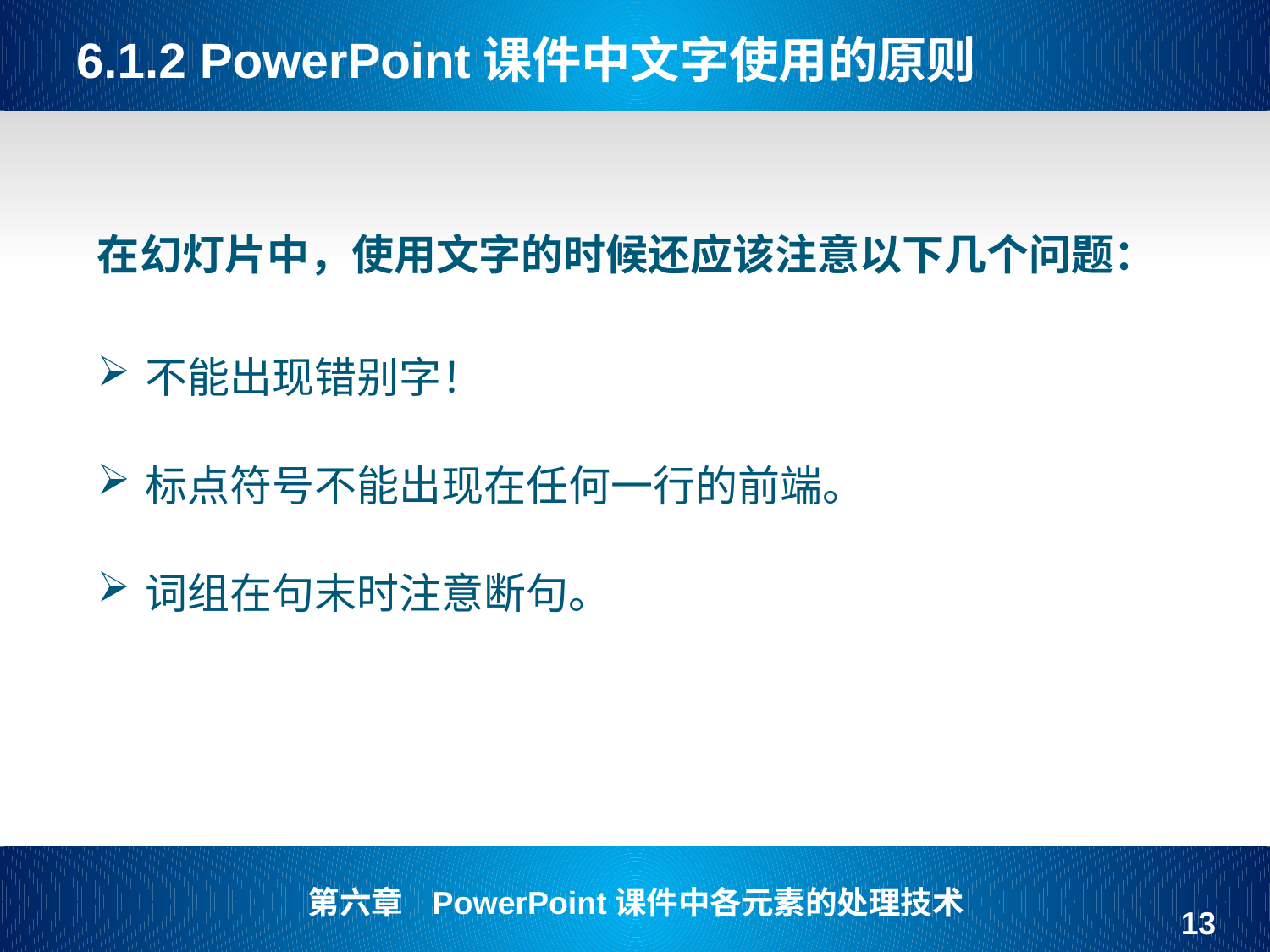

# 6.1.2 PowerPoint课件中文字使用的原则
在幻灯片中，使用文字的时候还应该注意以下几个问题：
不能出现错别字！
标点符号不能出现在任何一行的前端。
词组在句末时注意断句。

13